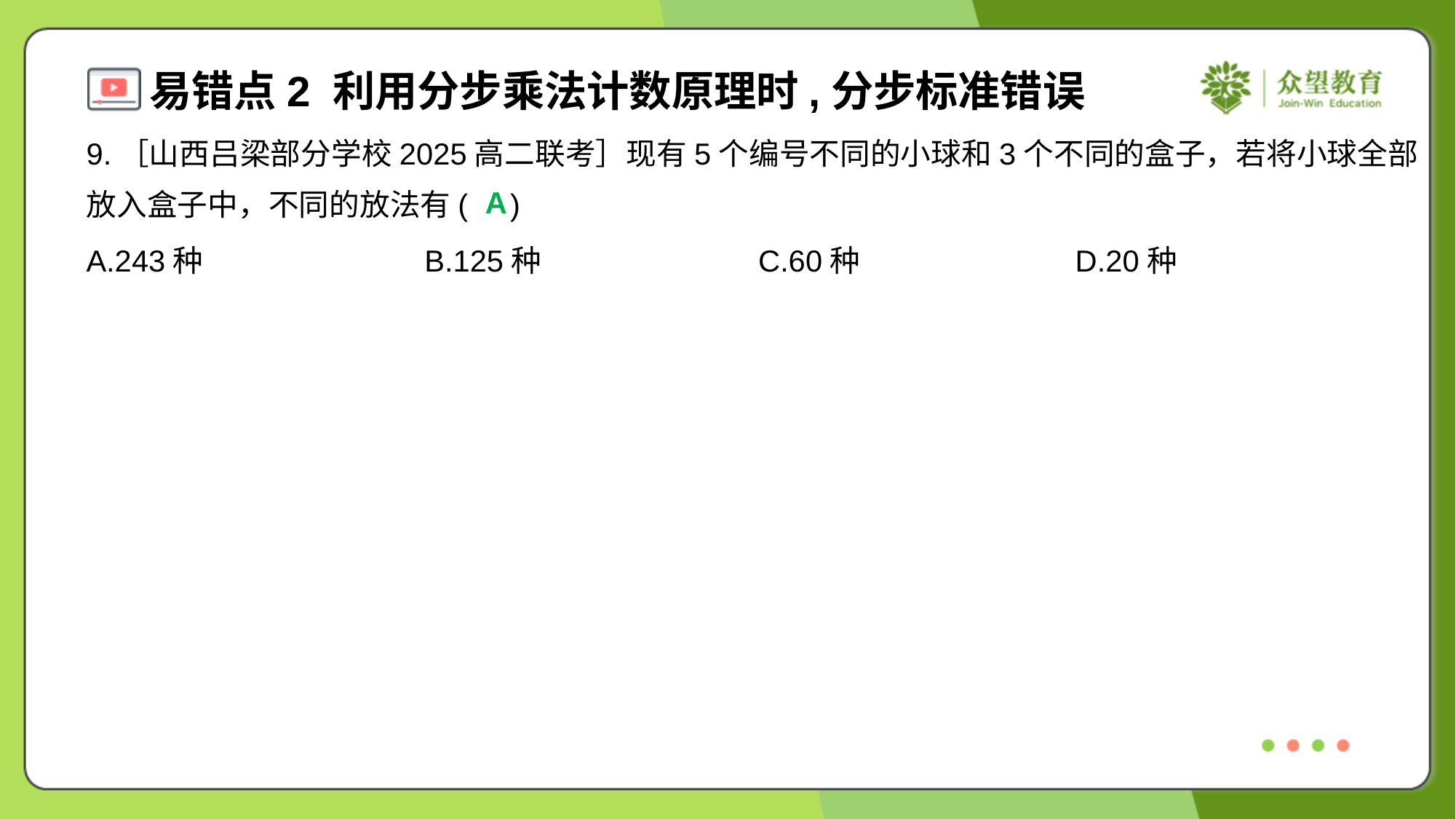

9.［山西吕梁部分学校2025高二联考］现有5个编号不同的小球和3个不同的盒子，若将小球全部
放入盒子中，不同的放法有(     )
A
A.243种	B.125种	C.60种	D.20种